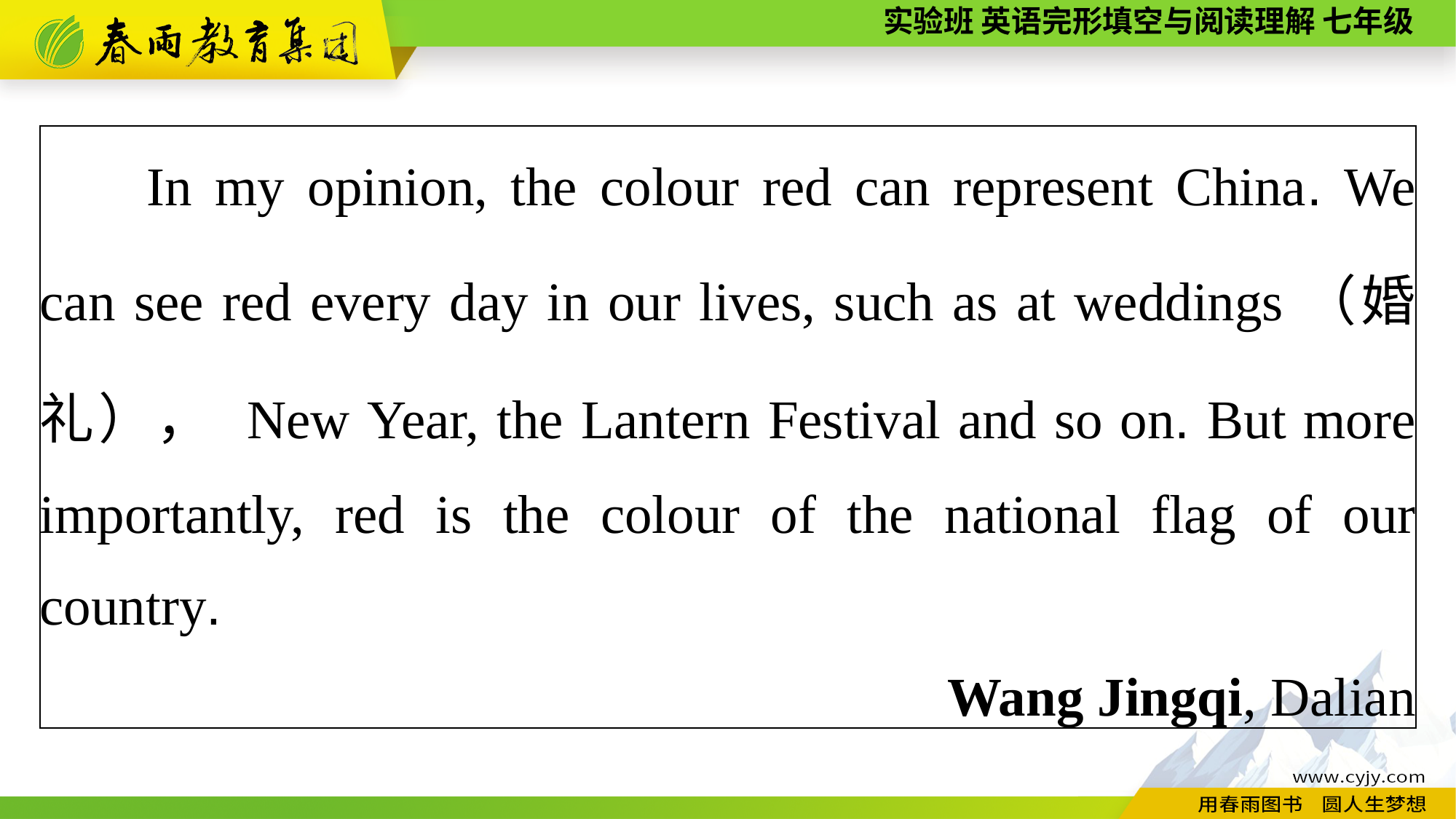

| In my opinion, the colour red can represent China. We can see red every day in our lives, such as at weddings（婚礼）， New Year, the Lantern Festival and so on. But more importantly, red is the colour of the national flag of our country. Wang Jingqi, Dalian |
| --- |